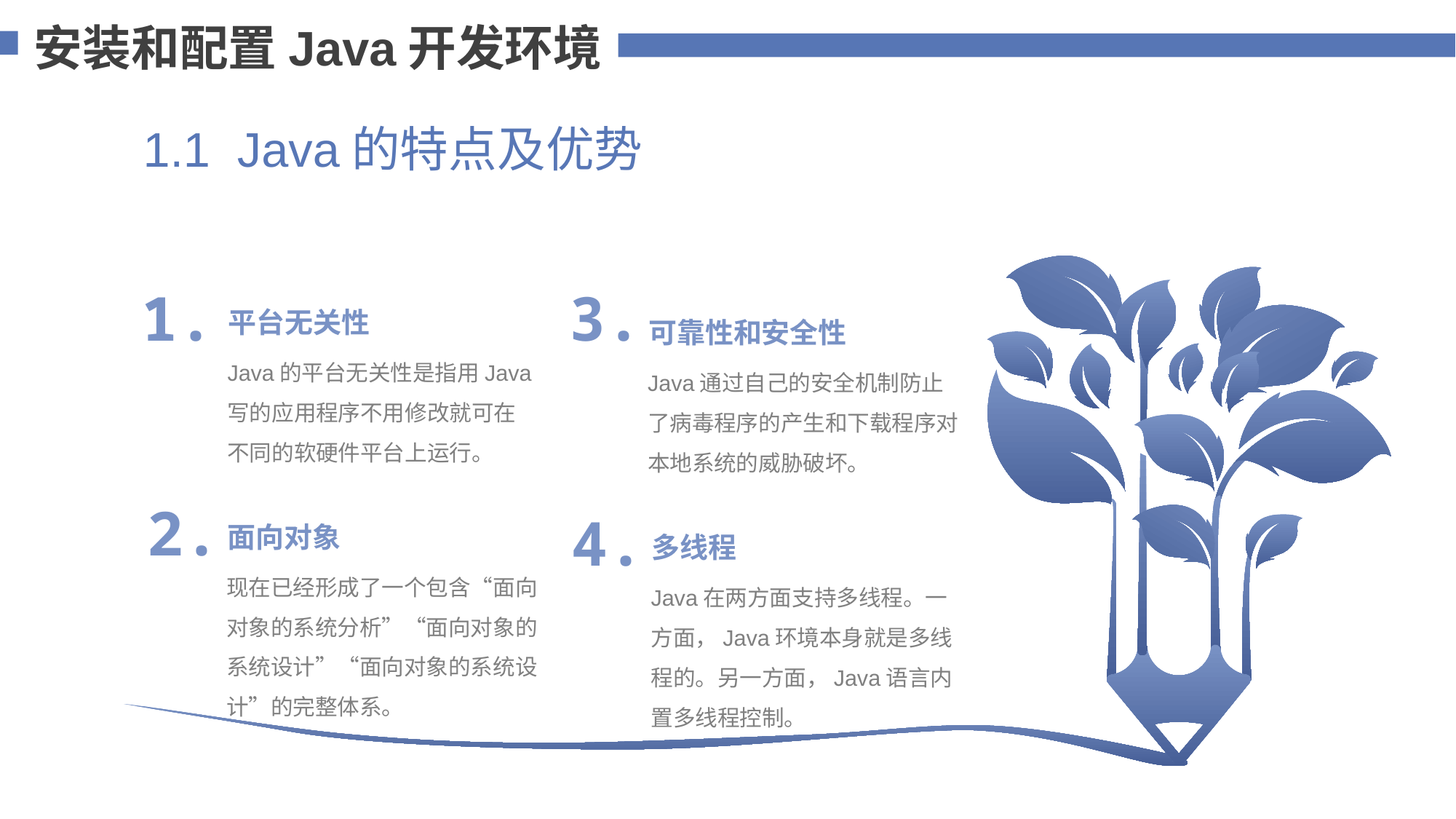

安装和配置Java开发环境

1.1  Java的特点及优势

1.
3.
平台无关性
可靠性和安全性
Java的平台无关性是指用Java写的应用程序不用修改就可在不同的软硬件平台上运行。
Java通过自己的安全机制防止了病毒程序的产生和下载程序对本地系统的威胁破坏。
2.
4.
面向对象
多线程
现在已经形成了一个包含“面向对象的系统分析”“面向对象的系统设计”“面向对象的系统设计”的完整体系。
Java在两方面支持多线程。一方面，Java环境本身就是多线程的。另一方面，Java语言内置多线程控制。